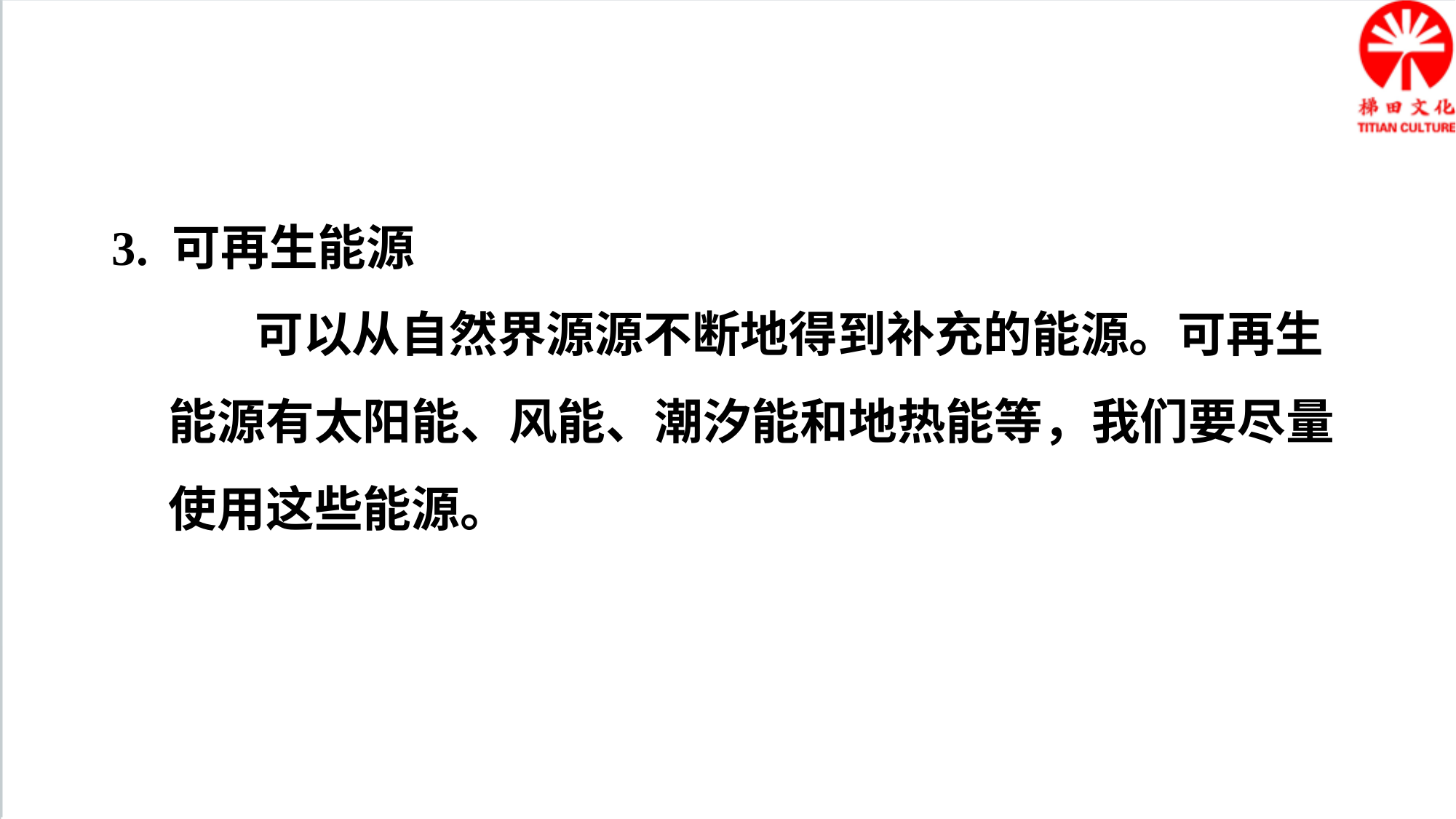

3. 可再生能源
可以从自然界源源不断地得到补充的能源。可再生能源有太阳能、风能、潮汐能和地热能等，我们要尽量使用这些能源。